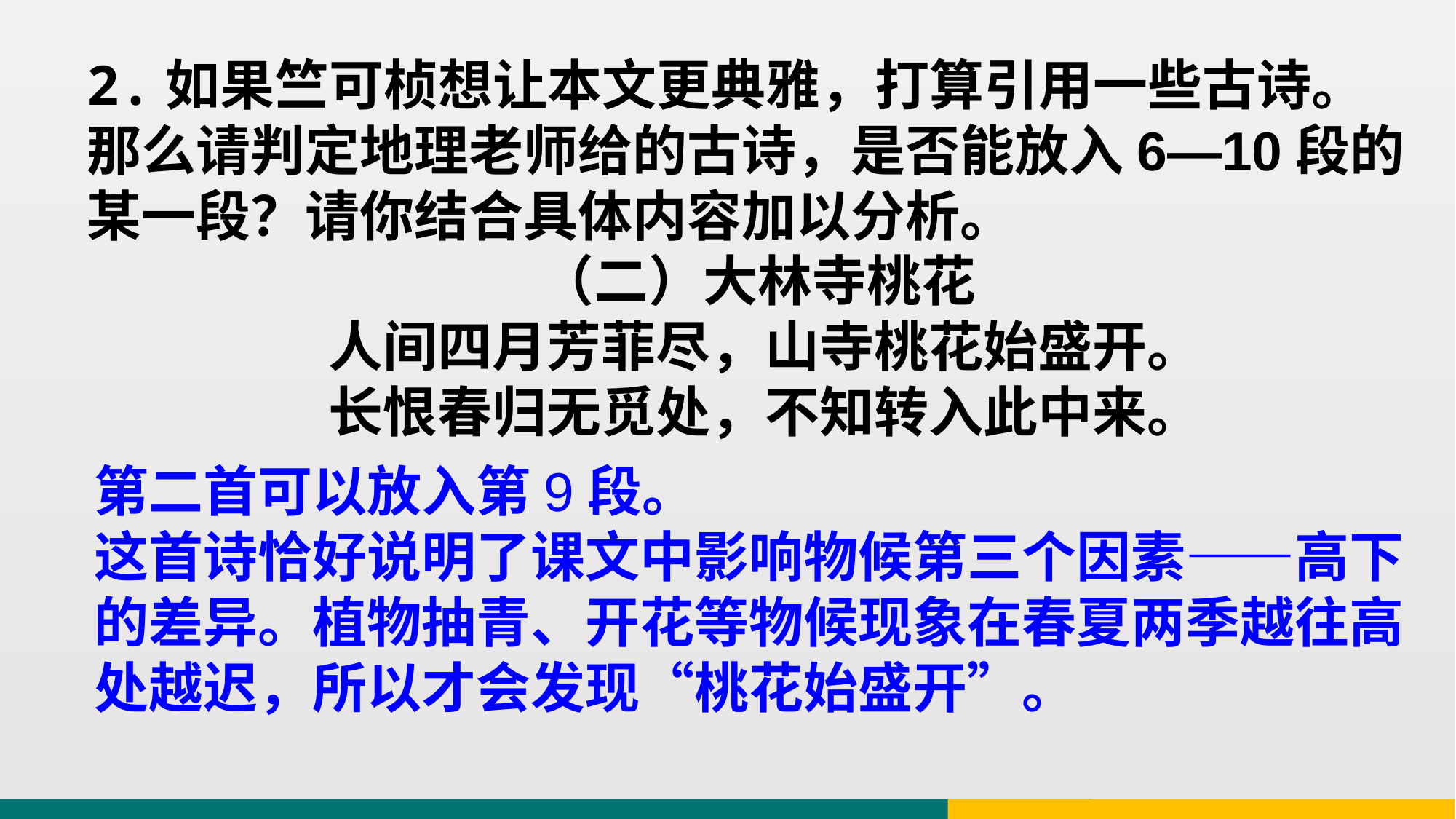

2.如果竺可桢想让本文更典雅，打算引用一些古诗。那么请判定地理老师给的古诗，是否能放入6—10段的某一段？请你结合具体内容加以分析。
（二）大林寺桃花
人间四月芳菲尽，山寺桃花始盛开。
长恨春归无觅处，不知转入此中来。
第二首可以放入第9段。
这首诗恰好说明了课文中影响物候第三个因素——高下的差异。植物抽青、开花等物候现象在春夏两季越往高处越迟，所以才会发现“桃花始盛开”。